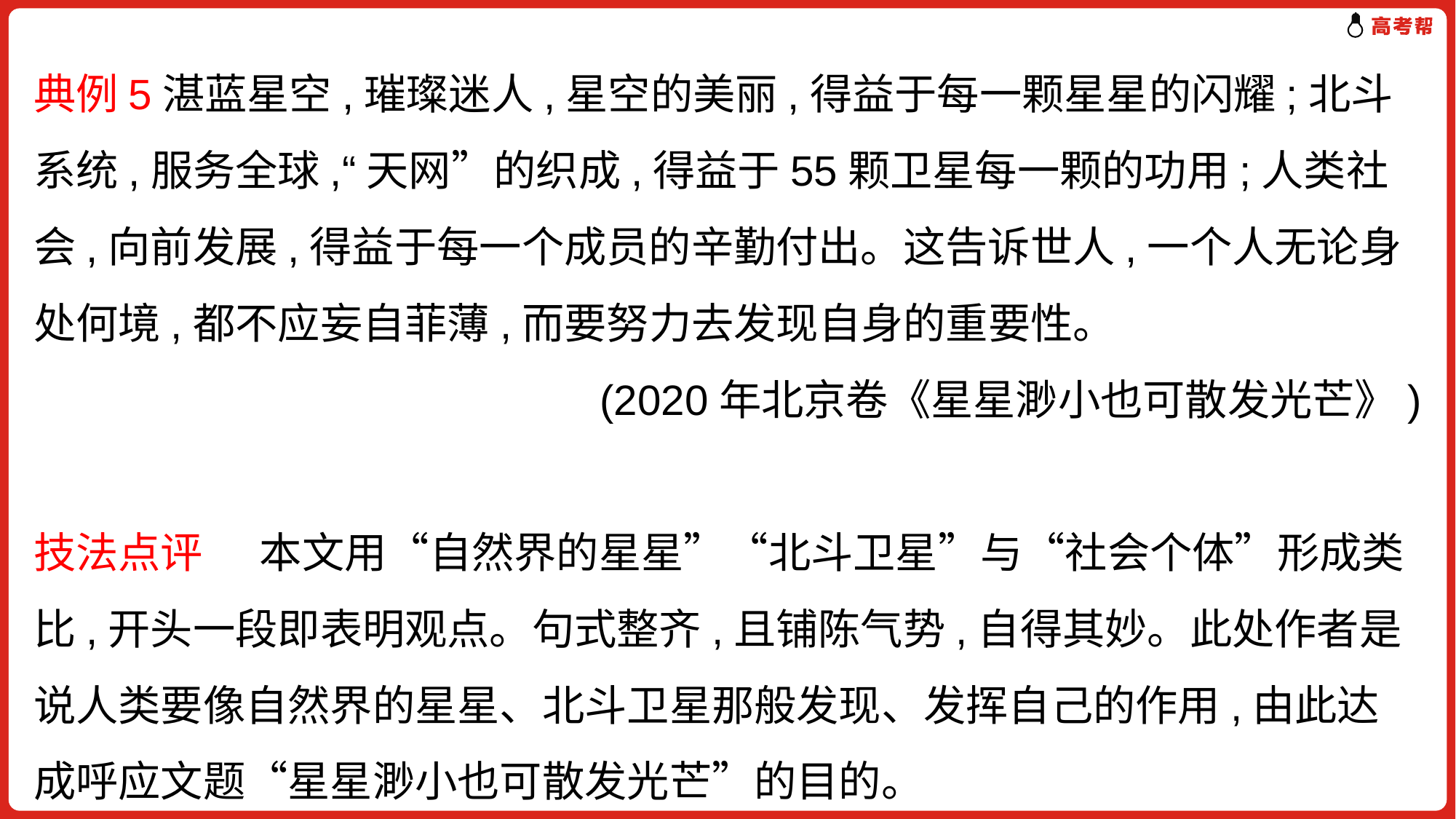

典例5湛蓝星空,璀璨迷人,星空的美丽,得益于每一颗星星的闪耀;北斗系统,服务全球,“天网”的织成,得益于55颗卫星每一颗的功用;人类社会,向前发展,得益于每一个成员的辛勤付出。这告诉世人,一个人无论身处何境,都不应妄自菲薄,而要努力去发现自身的重要性。
(2020年北京卷《星星渺小也可散发光芒》)

技法点评      本文用“自然界的星星”“北斗卫星”与“社会个体”形成类比,开头一段即表明观点。句式整齐,且铺陈气势,自得其妙。此处作者是说人类要像自然界的星星、北斗卫星那般发现、发挥自己的作用,由此达成呼应文题“星星渺小也可散发光芒”的目的。